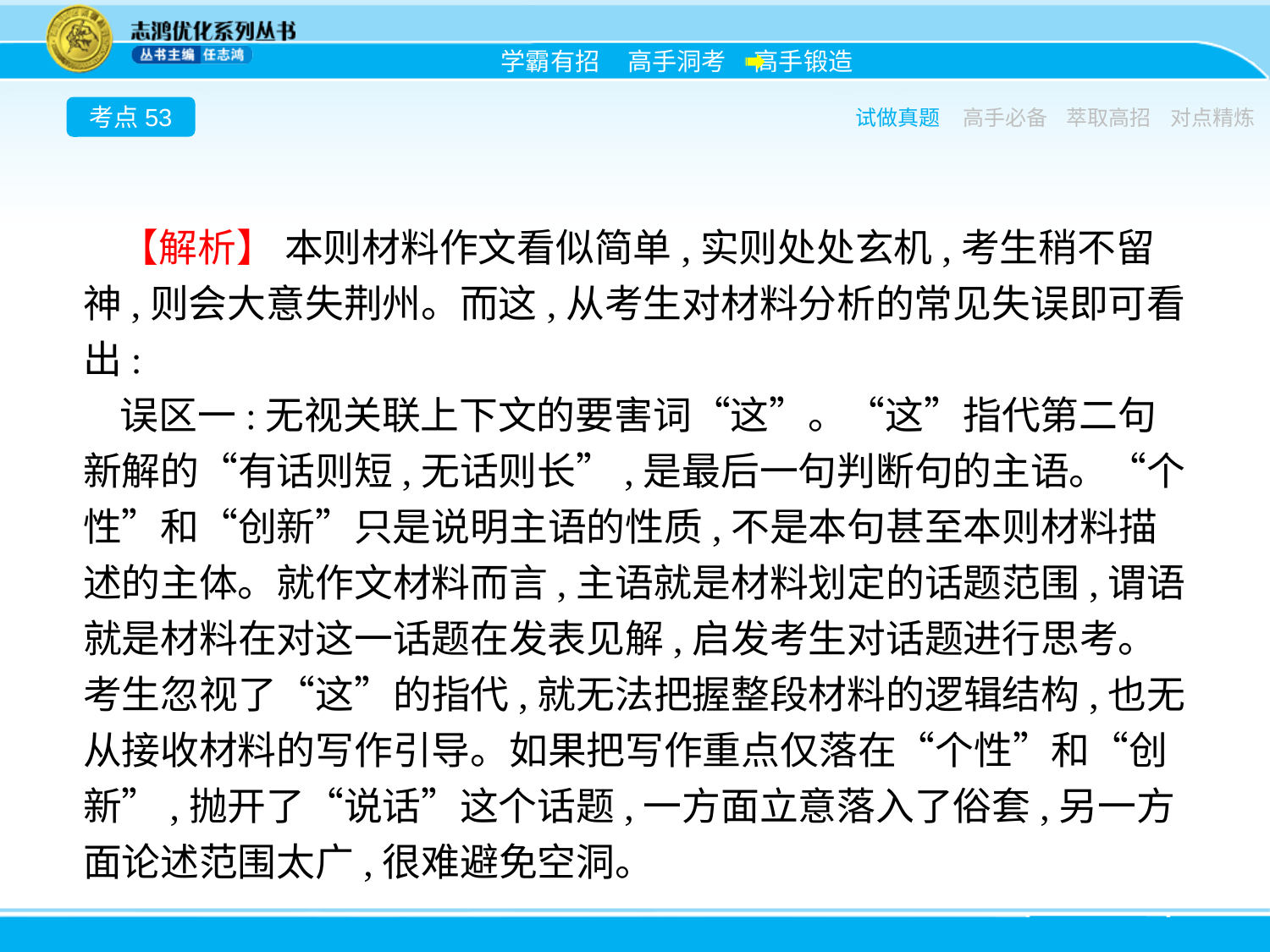

考点53
试做真题
高手必备
萃取高招
对点精炼
【解析】 本则材料作文看似简单,实则处处玄机,考生稍不留神,则会大意失荆州。而这,从考生对材料分析的常见失误即可看出:
误区一:无视关联上下文的要害词“这”。“这”指代第二句新解的“有话则短,无话则长”,是最后一句判断句的主语。“个性”和“创新”只是说明主语的性质,不是本句甚至本则材料描述的主体。就作文材料而言,主语就是材料划定的话题范围,谓语就是材料在对这一话题在发表见解,启发考生对话题进行思考。考生忽视了“这”的指代,就无法把握整段材料的逻辑结构,也无从接收材料的写作引导。如果把写作重点仅落在“个性”和“创新”,抛开了“说话”这个话题,一方面立意落入了俗套,另一方面论述范围太广,很难避免空洞。